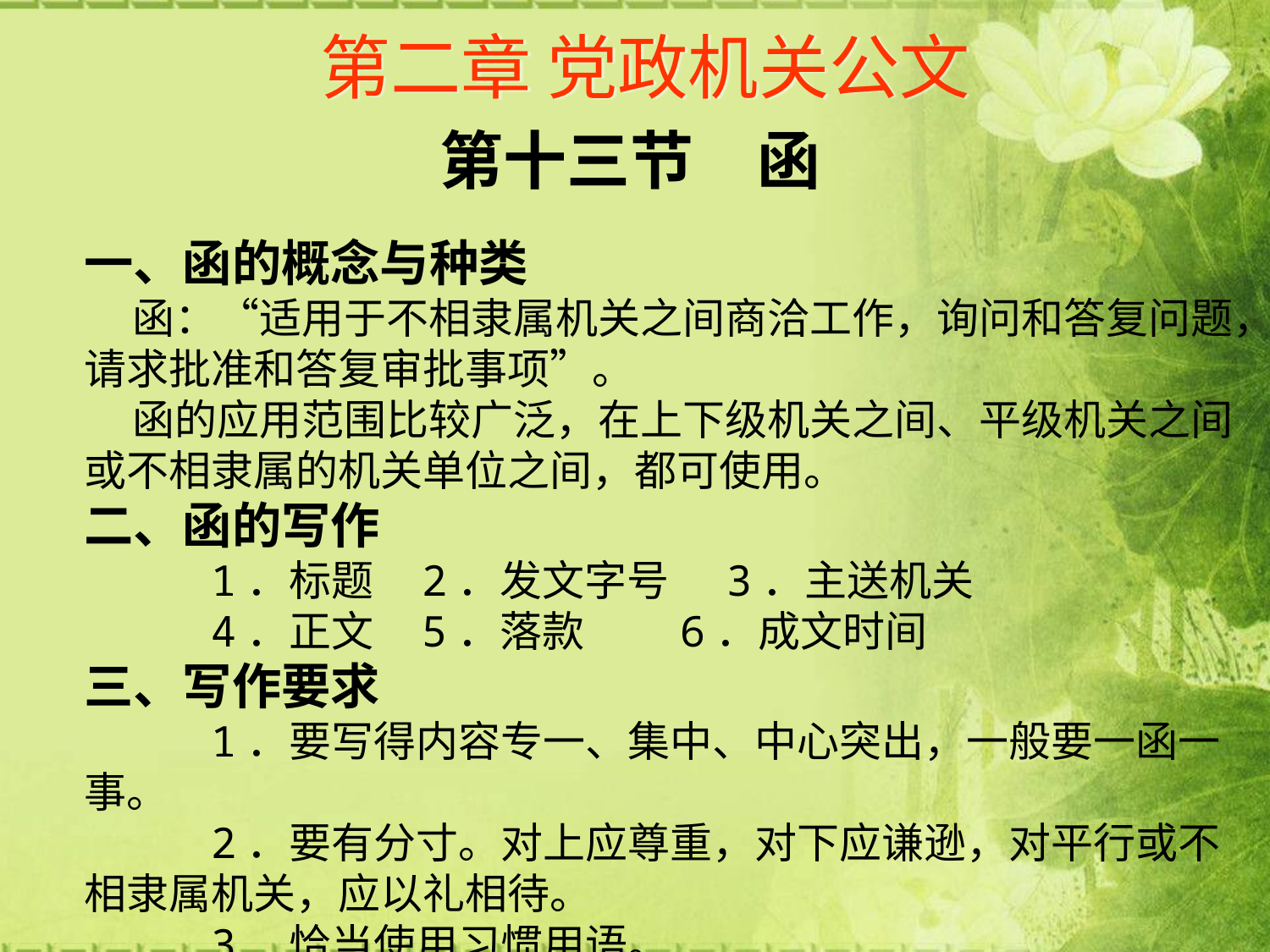

# 第二章 党政机关公文
第十三节　函
一、函的概念与种类
    函：“适用于不相隶属机关之间商洽工作，询问和答复问题，请求批准和答复审批事项”。
    函的应用范围比较广泛，在上下级机关之间、平级机关之间或不相隶属的机关单位之间，都可使用。
二、函的写作
     1．标题    2．发文字号     3．主送机关
     4．正文    5．落款         6．成文时间
三、写作要求
     1．要写得内容专一、集中、中心突出，一般要一函一事。
     2．要有分寸。对上应尊重，对下应谦逊，对平行或不相隶属机关，应以礼相待。
     3．恰当使用习惯用语。